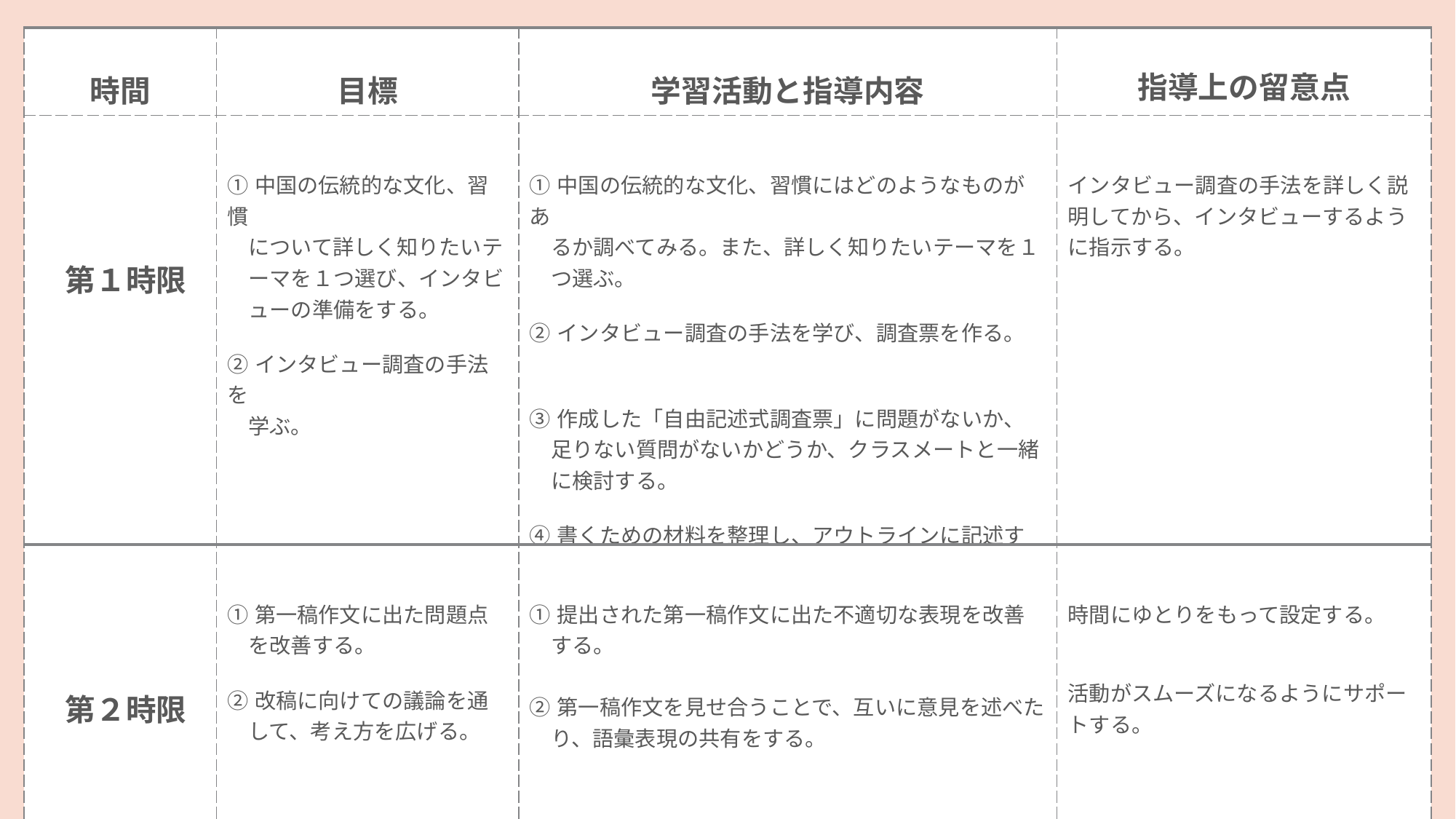

| 時間 | 目標 | 学習活動と指導内容 | 指導上の留意点 |
| --- | --- | --- | --- |
| 第１時限 | ①中国の伝統的な文化、習慣 　について詳しく知りたいテ 　ーマを１つ選び、インタビ 　ューの準備をする。 ②インタビュー調査の手法を 　学ぶ。 | ①中国の伝統的な文化、習慣にはどのようなものがあ 　るか調べてみる。また、詳しく知りたいテーマを１ 　つ選ぶ。 ②インタビュー調査の手法を学び、調査票を作る。 　 ③作成した「自由記述式調査票」に問題がないか、 　足りない質問がないかどうか、クラスメートと一緒 　に検討する。 ④書くための材料を整理し、アウトラインに記述する。 | インタビュー調査の手法を詳しく説明してから、インタビューするように指示する。 |
| 第２時限 | ①第一稿作文に出た問題点 　を改善する。 ②改稿に向けての議論を通 　して、考え方を広げる。 | ①提出された第一稿作文に出た不適切な表現を改善 　する。 　 ②第一稿作文を見せ合うことで、互いに意見を述べた 　り、語彙表現の共有をする。 | 時間にゆとりをもって設定する。 活動がスムーズになるようにサポートする。 |